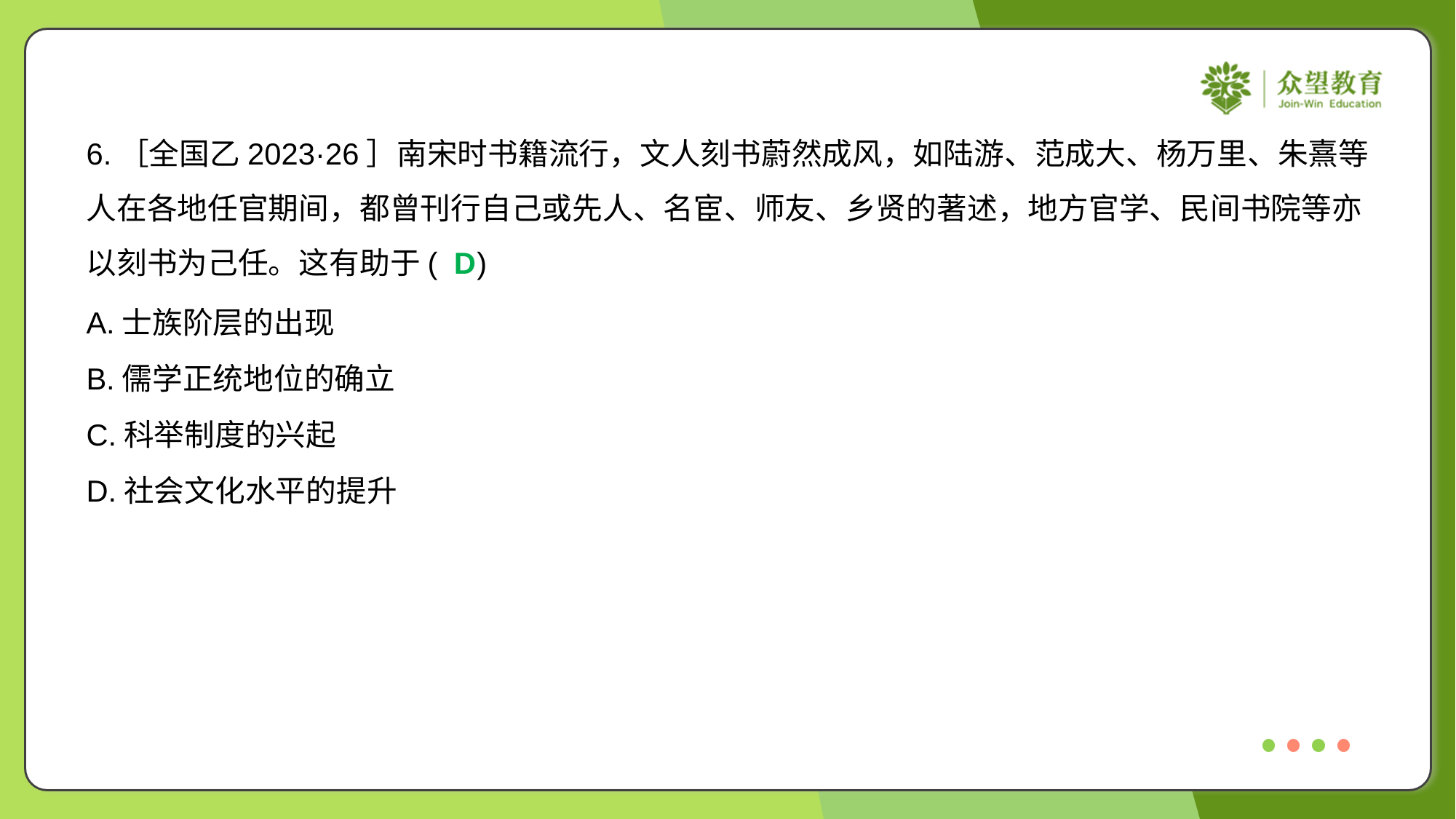

6.［全国乙2023·26］南宋时书籍流行，文人刻书蔚然成风，如陆游、范成大、杨万里、朱熹等
人在各地任官期间，都曾刊行自己或先人、名宦、师友、乡贤的著述，地方官学、民间书院等亦
以刻书为己任。这有助于(     )
D
A.士族阶层的出现
B.儒学正统地位的确立
C.科举制度的兴起
D.社会文化水平的提升